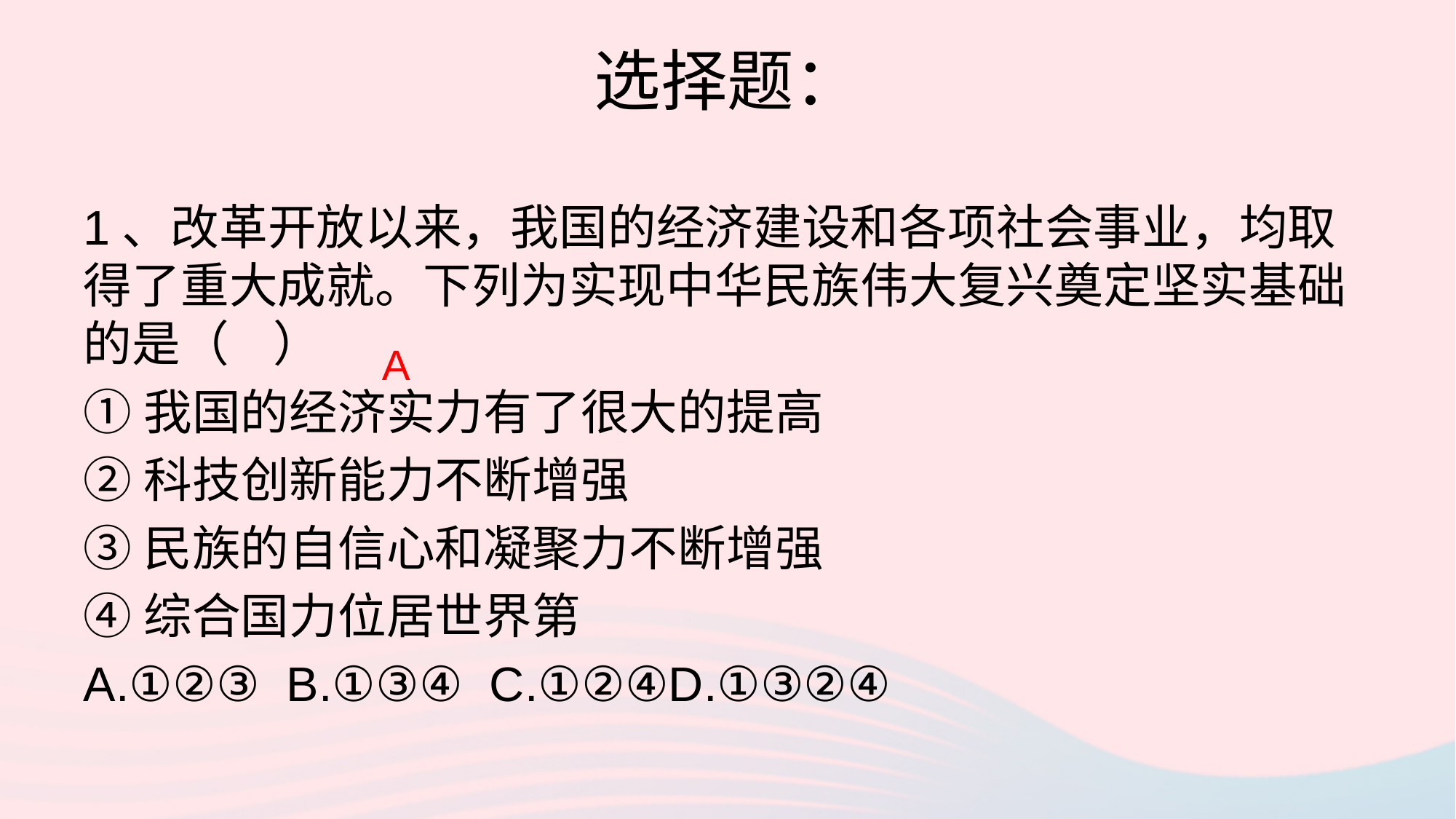

# 选择题：
1、改革开放以来，我国的经济建设和各项社会事业，均取得了重大成就。下列为实现中华民族伟大复兴奠定坚实基础的是（    ）
①我国的经济实力有了很大的提高
②科技创新能力不断增强
③民族的自信心和凝聚力不断增强
④综合国力位居世界第
A.①②③  B.①③④  C.①②④D.①③②④

A